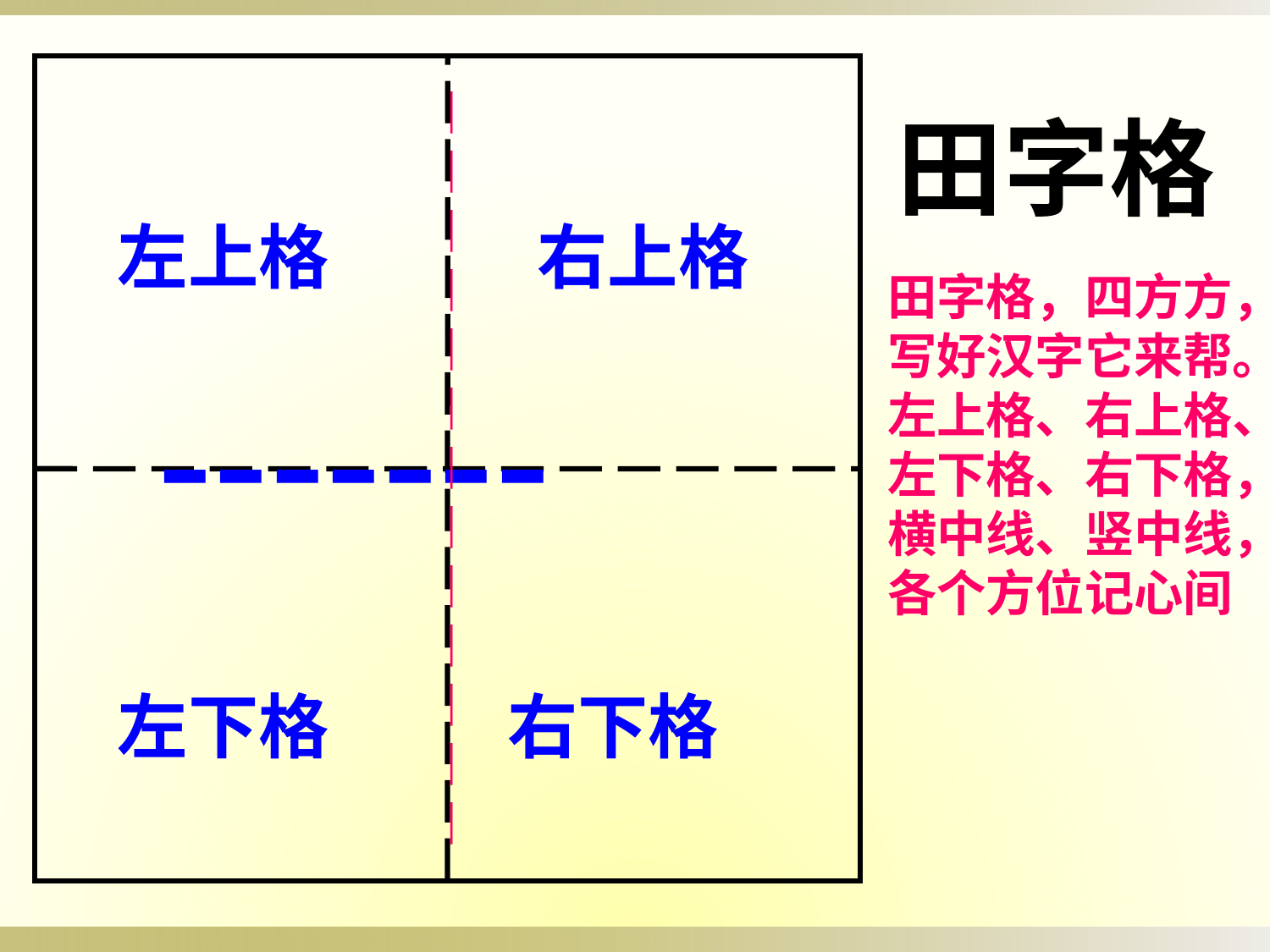

︱︱︱︱︱︱︱︱︱︱︱︱︱
田字格
左上格
右上格
田字格，四方方，
写好汉字它来帮。
左上格、右上格、
左下格、右下格，
横中线、竖中线，
各个方位记心间
-------
左下格
右下格